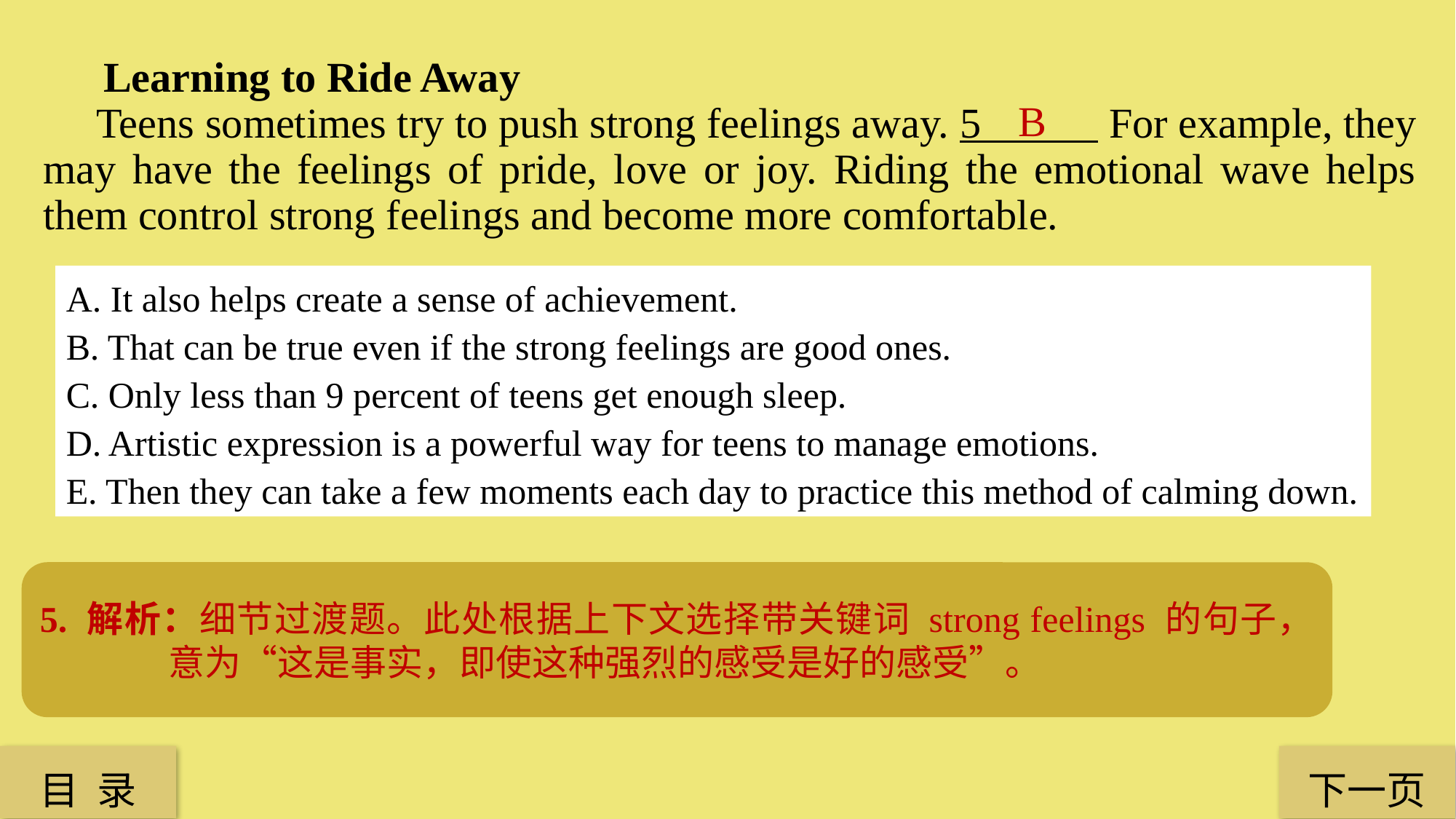

Learning to Ride Away
     Teens sometimes try to push strong feelings away. 5            For example, they may have the feelings of pride, love or joy. Riding the emotional wave helps them control strong feelings and become more comfortable.
B
A. It also helps create a sense of achievement.
B. That can be true even if the strong feelings are good ones.
C. Only less than 9 percent of teens get enough sleep.
D. Artistic expression is a powerful way for teens to manage emotions.
E. Then they can take a few moments each day to practice this method of calming down.
5. 解析：细节过渡题。此处根据上下文选择带关键词 strong feelings 的句子，意为“这是事实，即使这种强烈的感受是好的感受”。